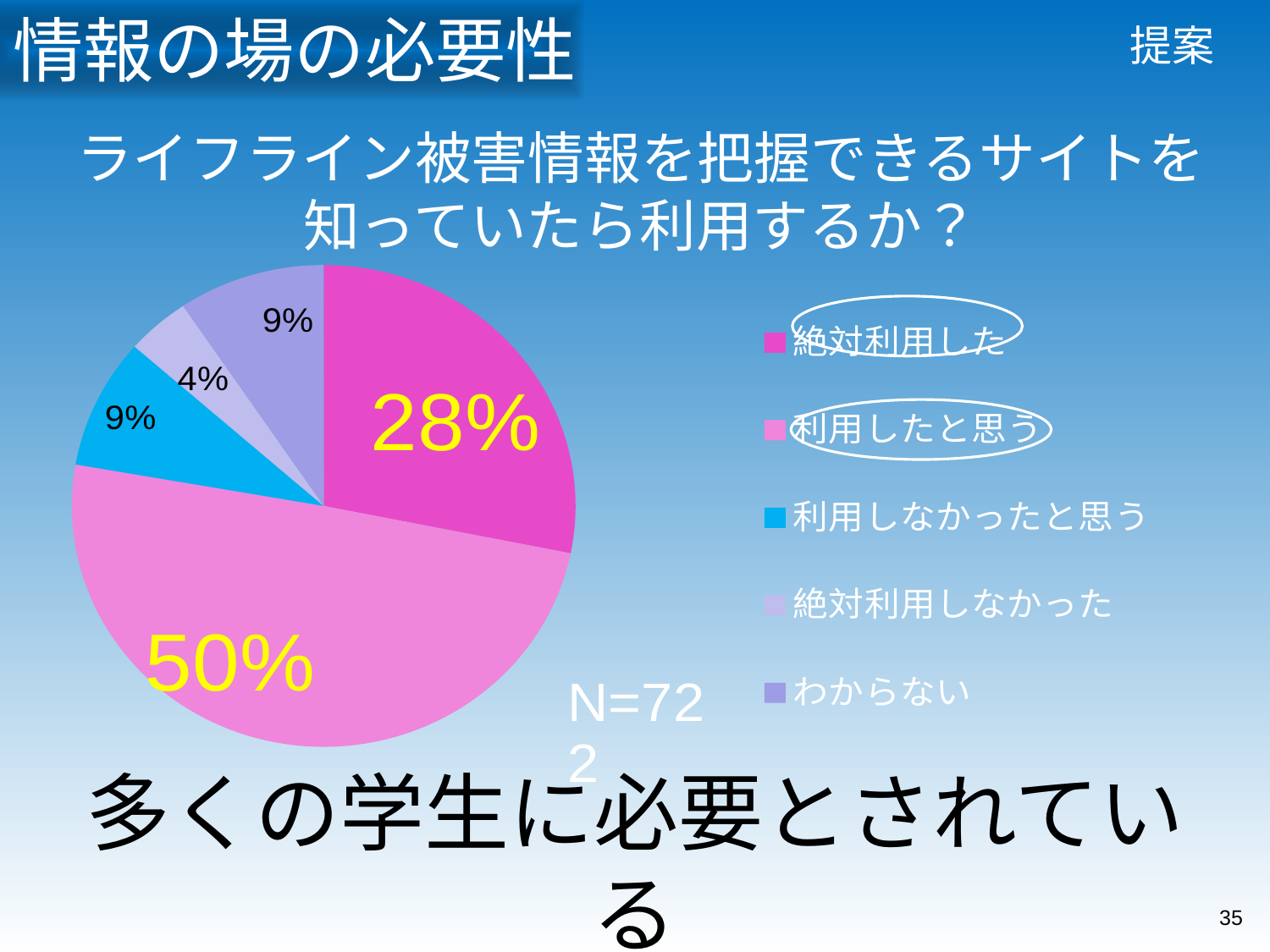

情報の場の必要性
# 提案
ライフライン被害情報を把握できるサイトを
知っていたら利用するか？

### Chart

| Category |  |
|---|---|
| 絶対利用した | 248.0 |
| 利用したと思う | 437.0 |
| 利用しなかったと思う | 77.0 |
| 絶対利用しなかった | 36.0 |
| わからない | 83.0 |

多くの学生に必要とされている
35